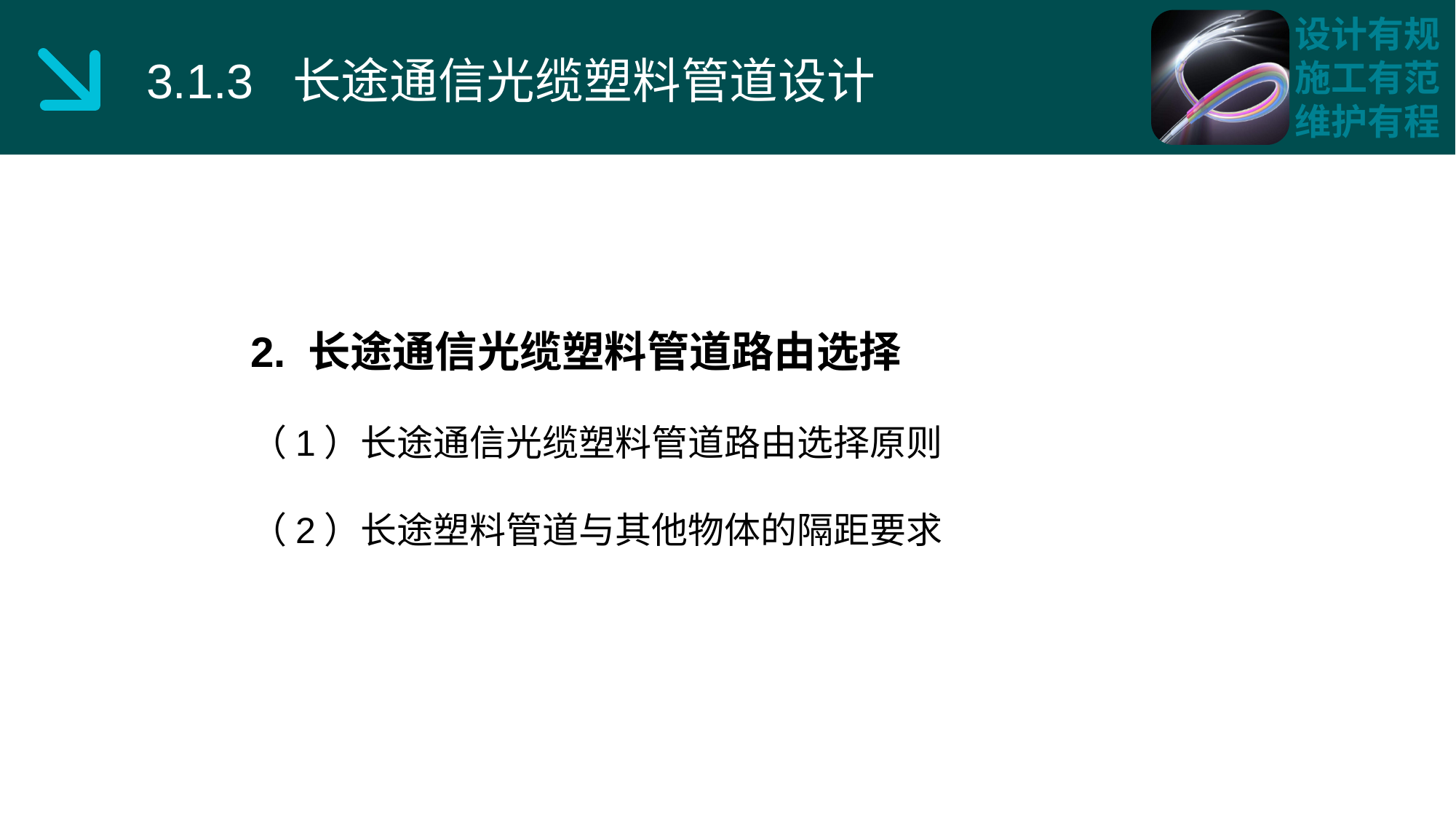

3.1.3  长途通信光缆塑料管道设计

2. 长途通信光缆塑料管道路由选择

（1）长途通信光缆塑料管道路由选择原则

（2）长途塑料管道与其他物体的隔距要求